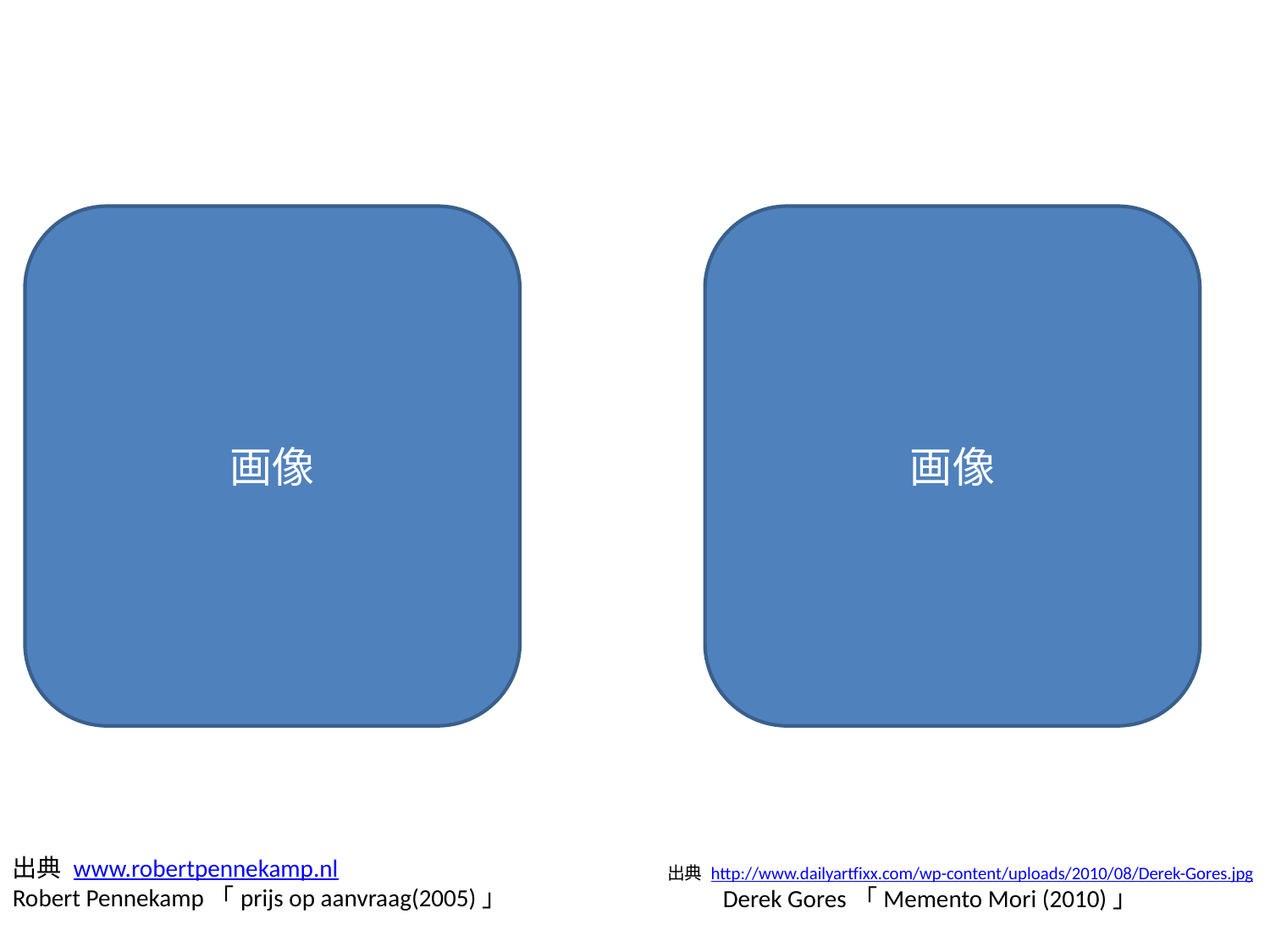

画像
画像
出典 www.robertpennekamp.nl
Robert Pennekamp「prijs op aanvraag(2005)」
出典 http://www.dailyartfixx.com/wp-content/uploads/2010/08/Derek-Gores.jpg
　　Derek Gores「Memento Mori (2010)」